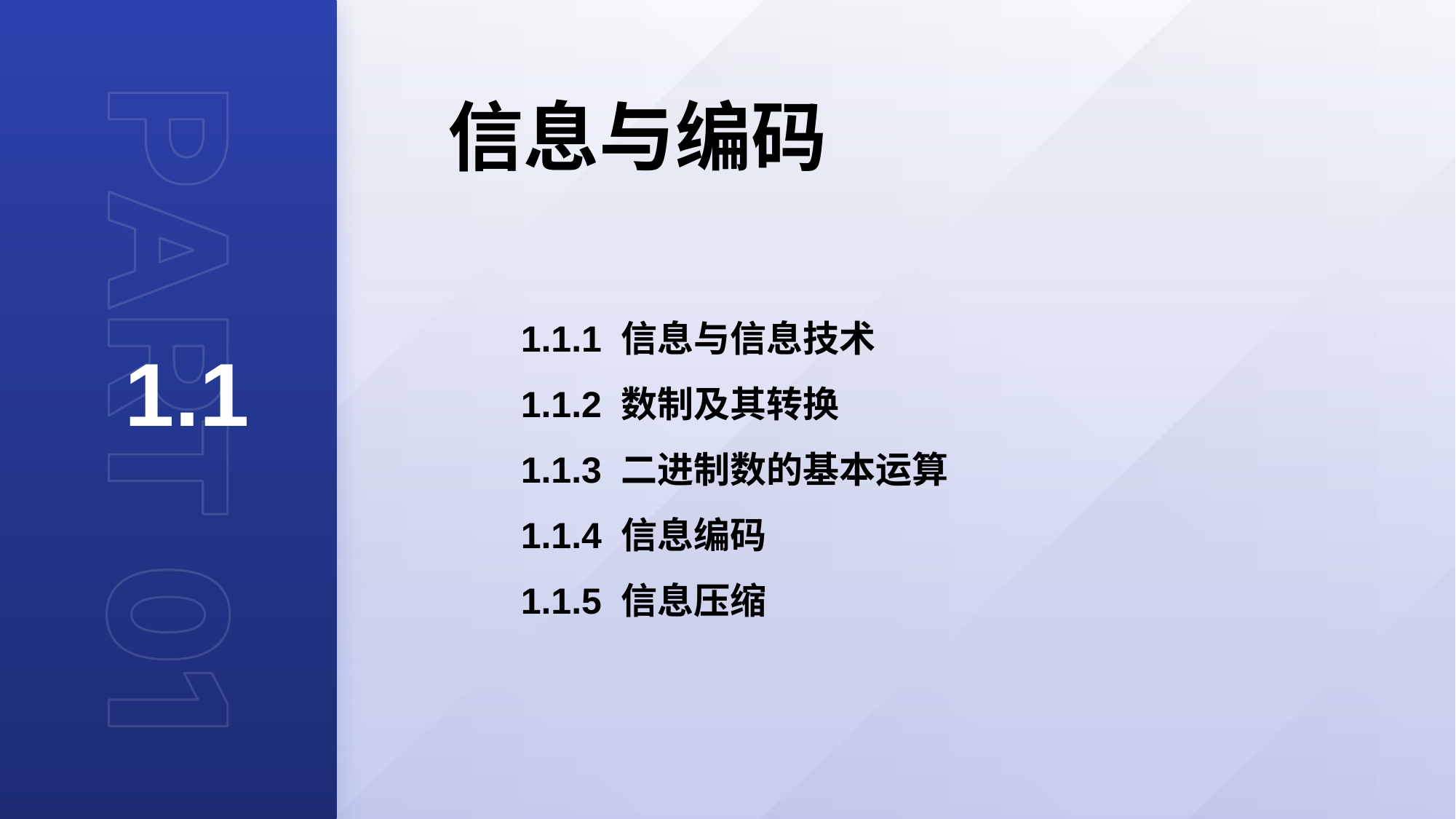

信息与编码
1.1
1.1.1 信息与信息技术
1.1.2 数制及其转换
1.1.3 二进制数的基本运算
1.1.4 信息编码
1.1.5 信息压缩